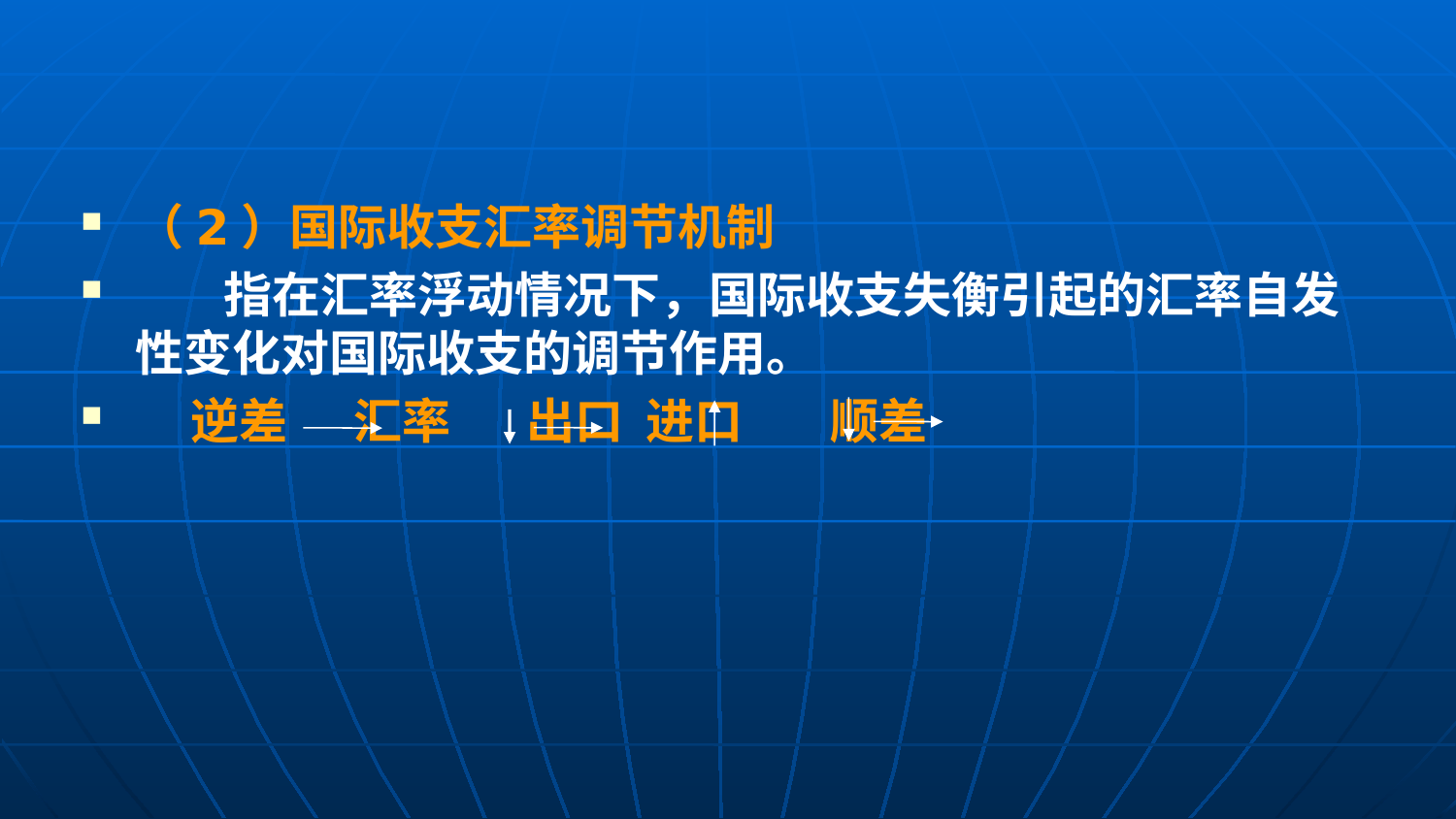

（2）国际收支汇率调节机制
       指在汇率浮动情况下，国际收支失衡引起的汇率自发性变化对国际收支的调节作用。
    逆差      汇率       出口  进口        顺差